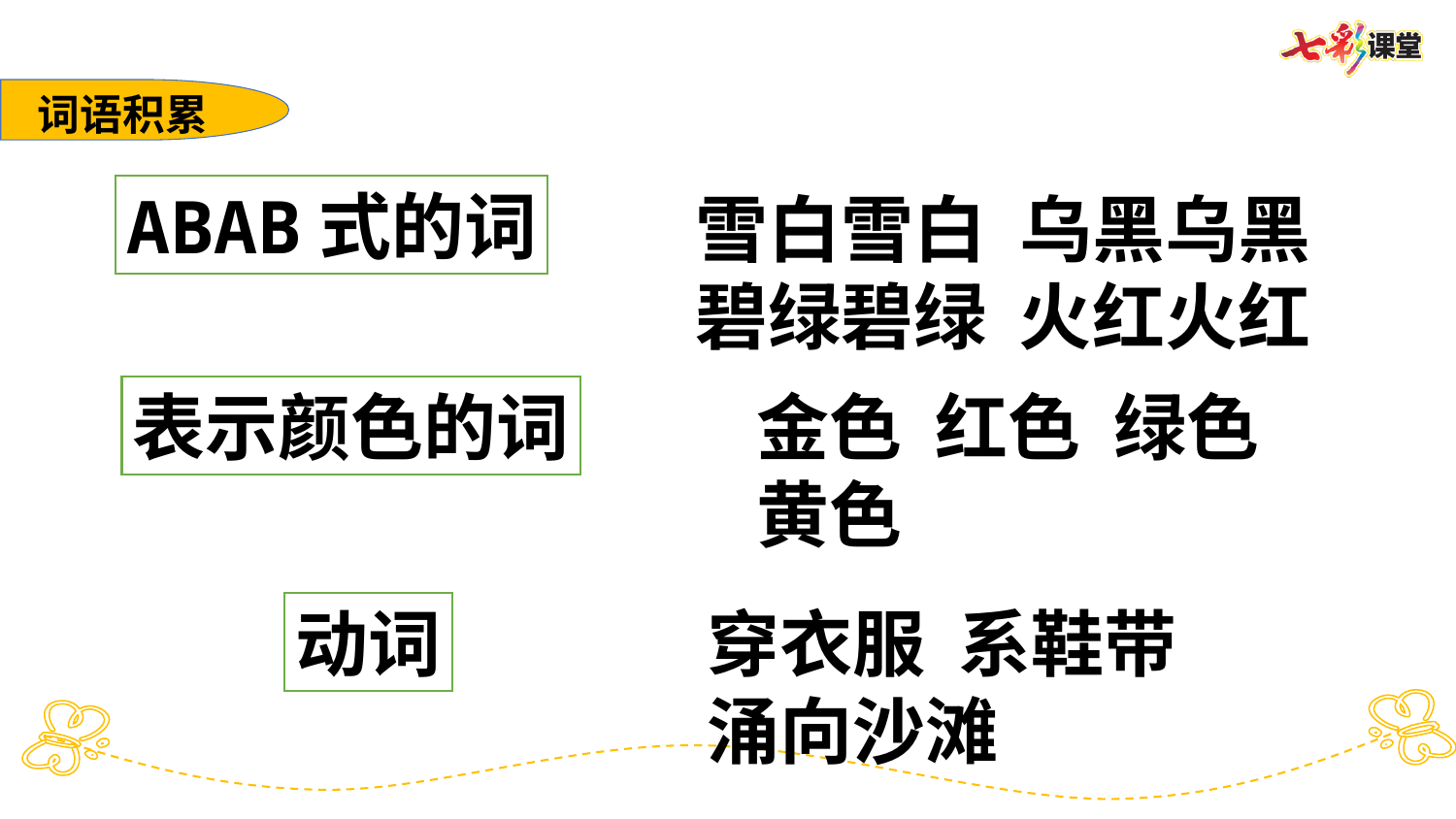

词语积累
ABAB式的词
雪白雪白  乌黑乌黑
碧绿碧绿  火红火红
金色  红色  绿色
黄色
表示颜色的词
动词
穿衣服  系鞋带
涌向沙滩